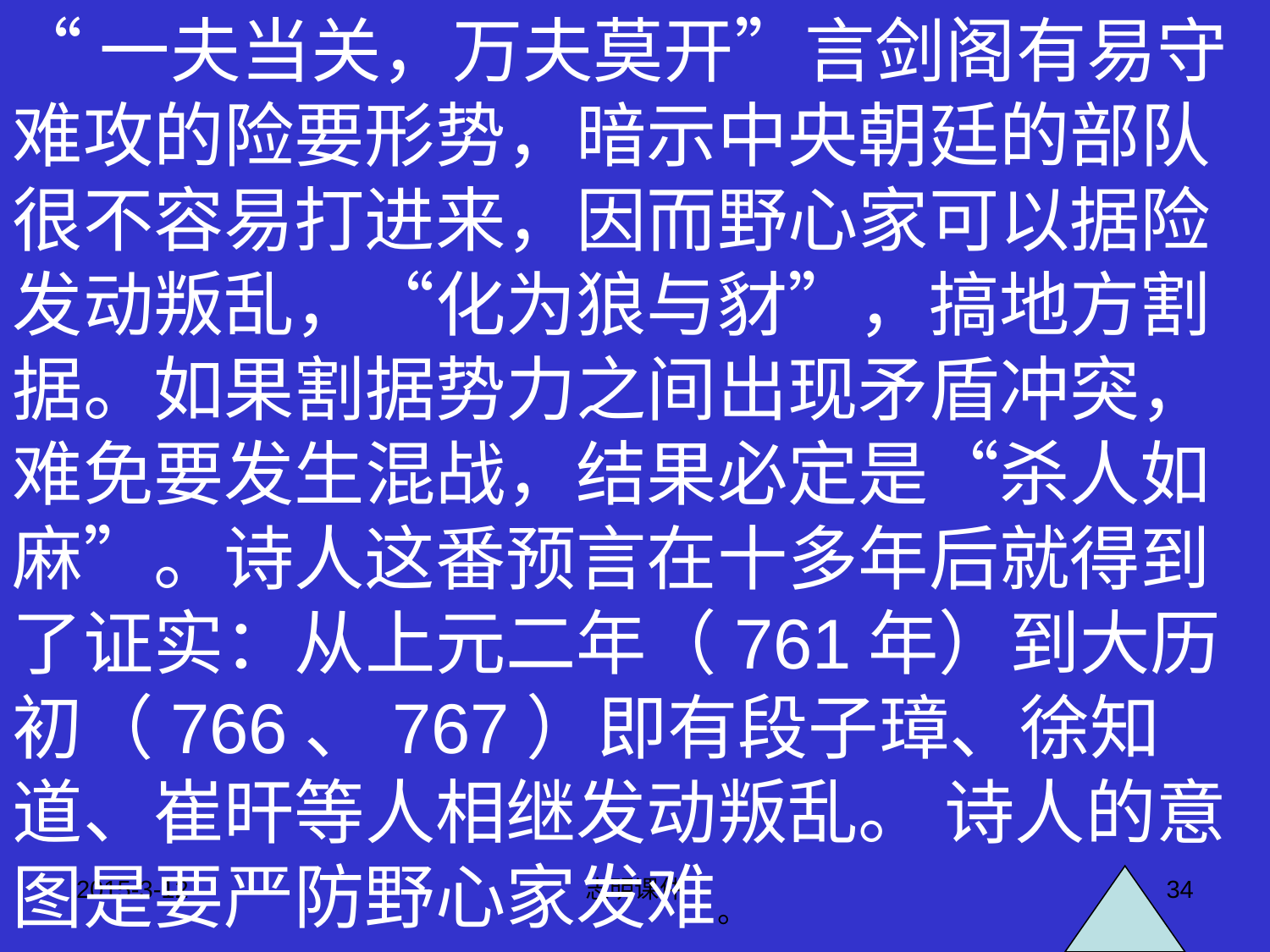

“一夫当关，万夫莫开”言剑阁有易守难攻的险要形势，暗示中央朝廷的部队很不容易打进来，因而野心家可以据险发动叛乱，“化为狼与豺”，搞地方割据。如果割据势力之间出现矛盾冲突，难免要发生混战，结果必定是“杀人如麻”。诗人这番预言在十多年后就得到了证实：从上元二年（761年）到大历初（766、767）即有段子璋、徐知道、崔旰等人相继发动叛乱。 诗人的意图是要严防野心家发难。

2015-3-12
志明课件
34